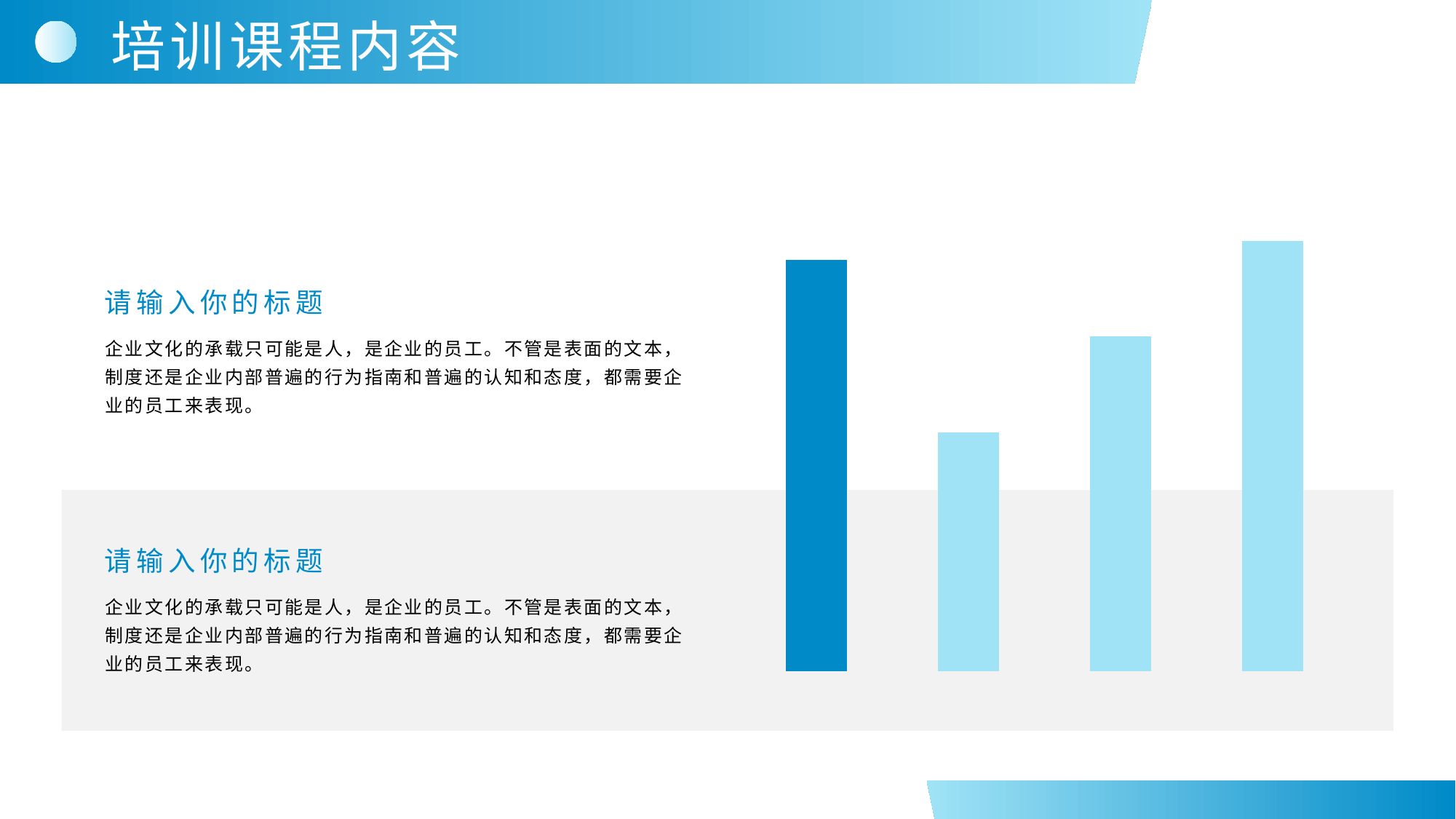

培训课程内容

### Chart

| Category | 系列 1 |
|---|---|
| 类别 1 | 4.3 |
| 类别 2 | 2.5 |
| 类别 3 | 3.5 |
| 类别 4 | 4.5 |
请输入你的标题
企业文化的承载只可能是人，是企业的员工。不管是表面的文本，制度还是企业内部普遍的行为指南和普遍的认知和态度，都需要企业的员工来表现。

请输入你的标题
企业文化的承载只可能是人，是企业的员工。不管是表面的文本，制度还是企业内部普遍的行为指南和普遍的认知和态度，都需要企业的员工来表现。